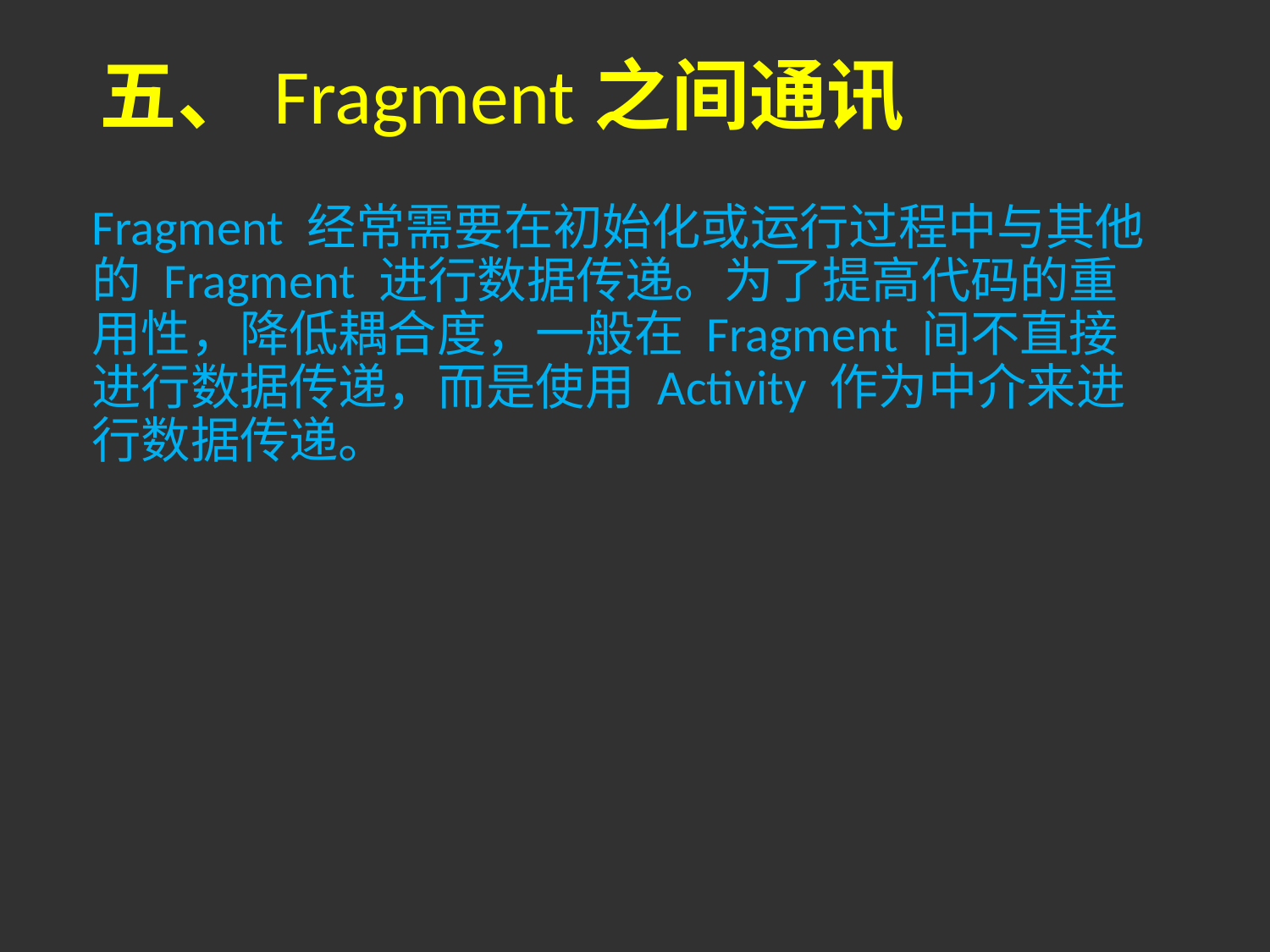

# 五、Fragment之间通讯
Fragment 经常需要在初始化或运行过程中与其他的 Fragment 进行数据传递。为了提高代码的重用性，降低耦合度，一般在 Fragment 间不直接进行数据传递，而是使用 Activity 作为中介来进行数据传递。